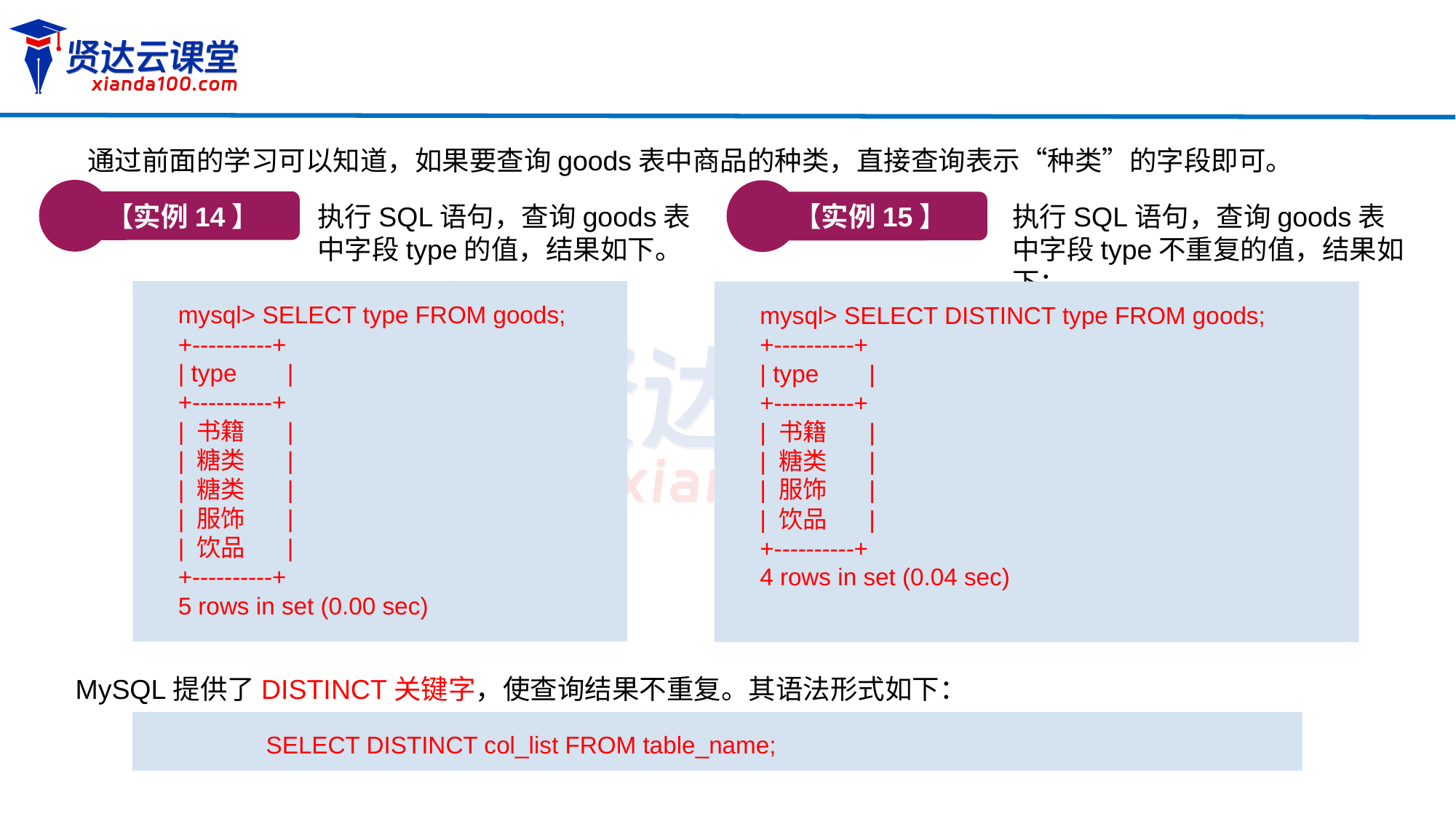

通过前面的学习可以知道，如果要查询goods表中商品的种类，直接查询表示“种类”的字段即可。

【实例14】

【实例15】
执行SQL语句，查询goods表中字段type的值，结果如下。
执行SQL语句，查询goods表中字段type不重复的值，结果如下：

mysql> SELECT type FROM goods;
+----------+
| type	|
+----------+
| 书籍	|
| 糖类	|
| 糖类	|
| 服饰	|
| 饮品	|
+----------+
5 rows in set (0.00 sec)
mysql> SELECT DISTINCT type FROM goods;
+----------+
| type	|
+----------+
| 书籍	|
| 糖类	|
| 服饰	|
| 饮品	|
+----------+
4 rows in set (0.04 sec)
MySQL提供了DISTINCT关键字，使查询结果不重复。其语法形式如下：

SELECT DISTINCT col_list FROM table_name;